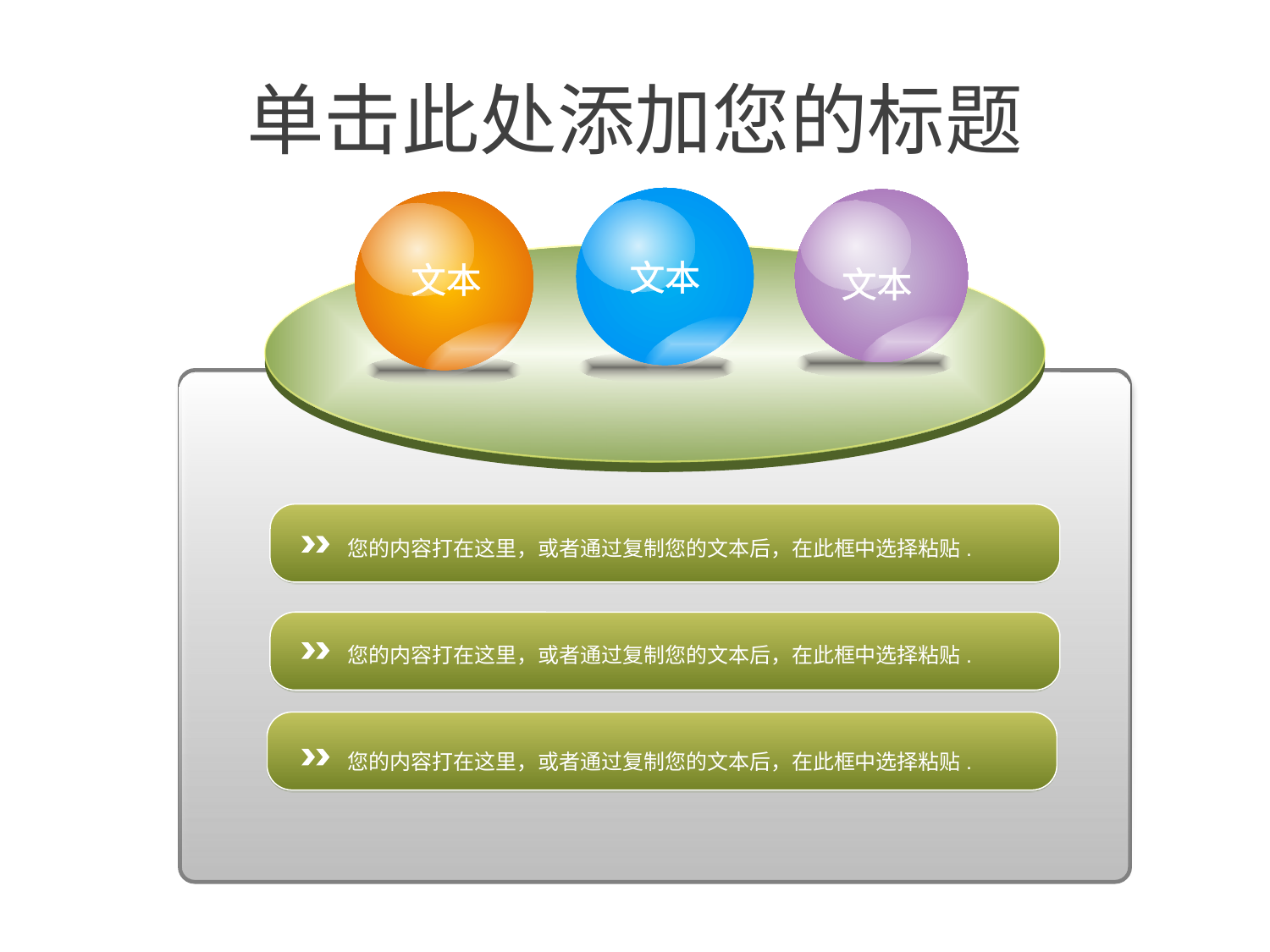

# 单击此处添加您的标题

文本

文本

文本

您的内容打在这里，或者通过复制您的文本后，在此框中选择粘贴.

您的内容打在这里，或者通过复制您的文本后，在此框中选择粘贴.

您的内容打在这里，或者通过复制您的文本后，在此框中选择粘贴.